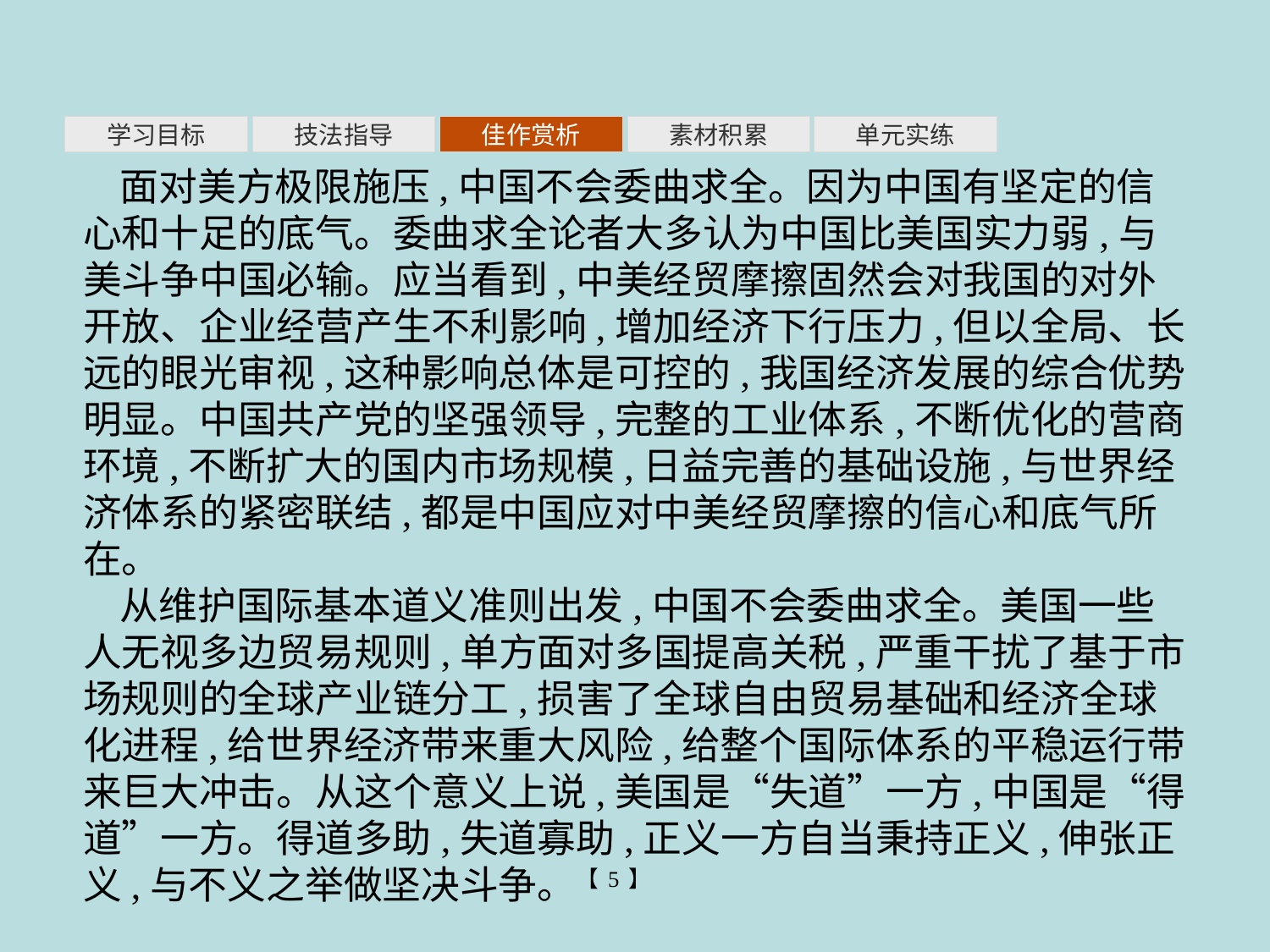

素材积累
学习目标
技法指导
佳作赏析
单元实练
面对美方极限施压,中国不会委曲求全。因为中国有坚定的信心和十足的底气。委曲求全论者大多认为中国比美国实力弱,与美斗争中国必输。应当看到,中美经贸摩擦固然会对我国的对外开放、企业经营产生不利影响,增加经济下行压力,但以全局、长远的眼光审视,这种影响总体是可控的,我国经济发展的综合优势明显。中国共产党的坚强领导,完整的工业体系,不断优化的营商环境,不断扩大的国内市场规模,日益完善的基础设施,与世界经济体系的紧密联结,都是中国应对中美经贸摩擦的信心和底气所在。
从维护国际基本道义准则出发,中国不会委曲求全。美国一些人无视多边贸易规则,单方面对多国提高关税,严重干扰了基于市场规则的全球产业链分工,损害了全球自由贸易基础和经济全球化进程,给世界经济带来重大风险,给整个国际体系的平稳运行带来巨大冲击。从这个意义上说,美国是“失道”一方,中国是“得道”一方。得道多助,失道寡助,正义一方自当秉持正义,伸张正义,与不义之举做坚决斗争。【5】